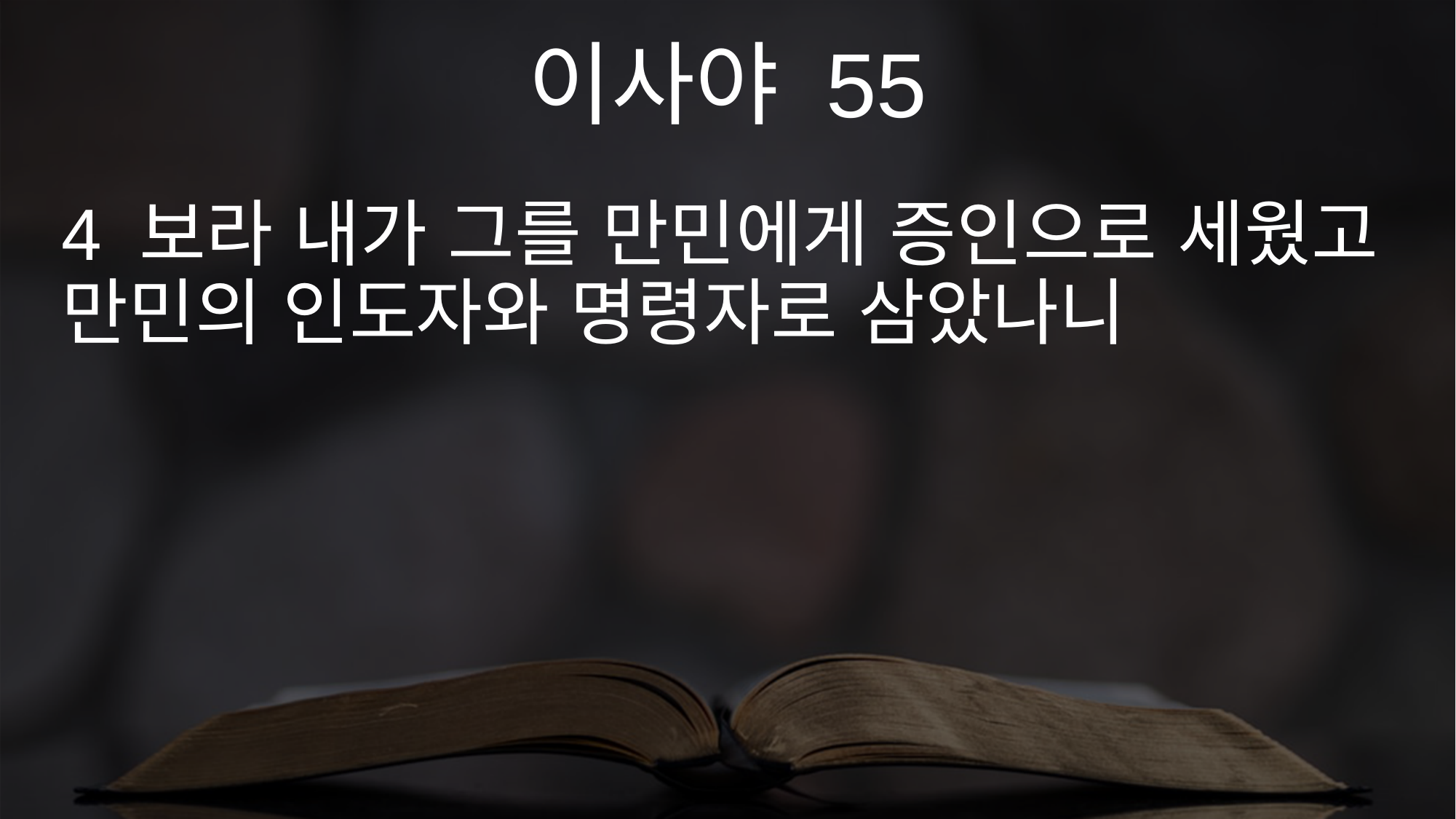

이사야 55
4 보라 내가 그를 만민에게 증인으로 세웠고 만민의 인도자와 명령자로 삼았나니